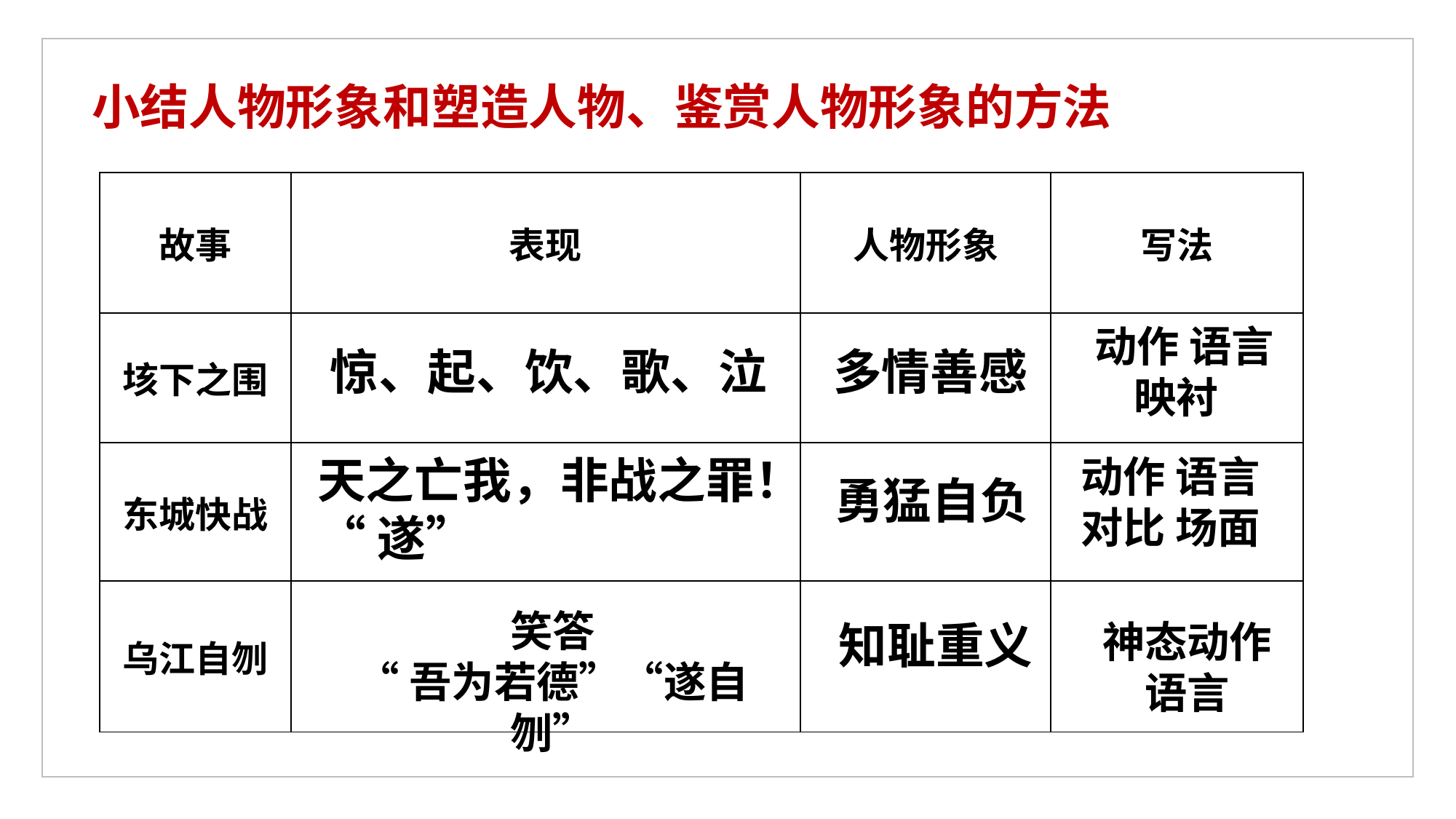

小结人物形象和塑造人物、鉴赏人物形象的方法
| 故事 | 表现 | 人物形象 | 写法 |
| --- | --- | --- | --- |
| 垓下之围 |  |  |  |
| 东城快战 |  |  |  |
| 乌江自刎 |  |  |  |
动作 语言
   映衬
惊、起、饮、歌、泣
多情善感
天之亡我，非战之罪！
“遂”
动作 语言
对比 场面
勇猛自负

笑答
“吾为若德”“遂自刎”
知耻重义
神态动作
语言